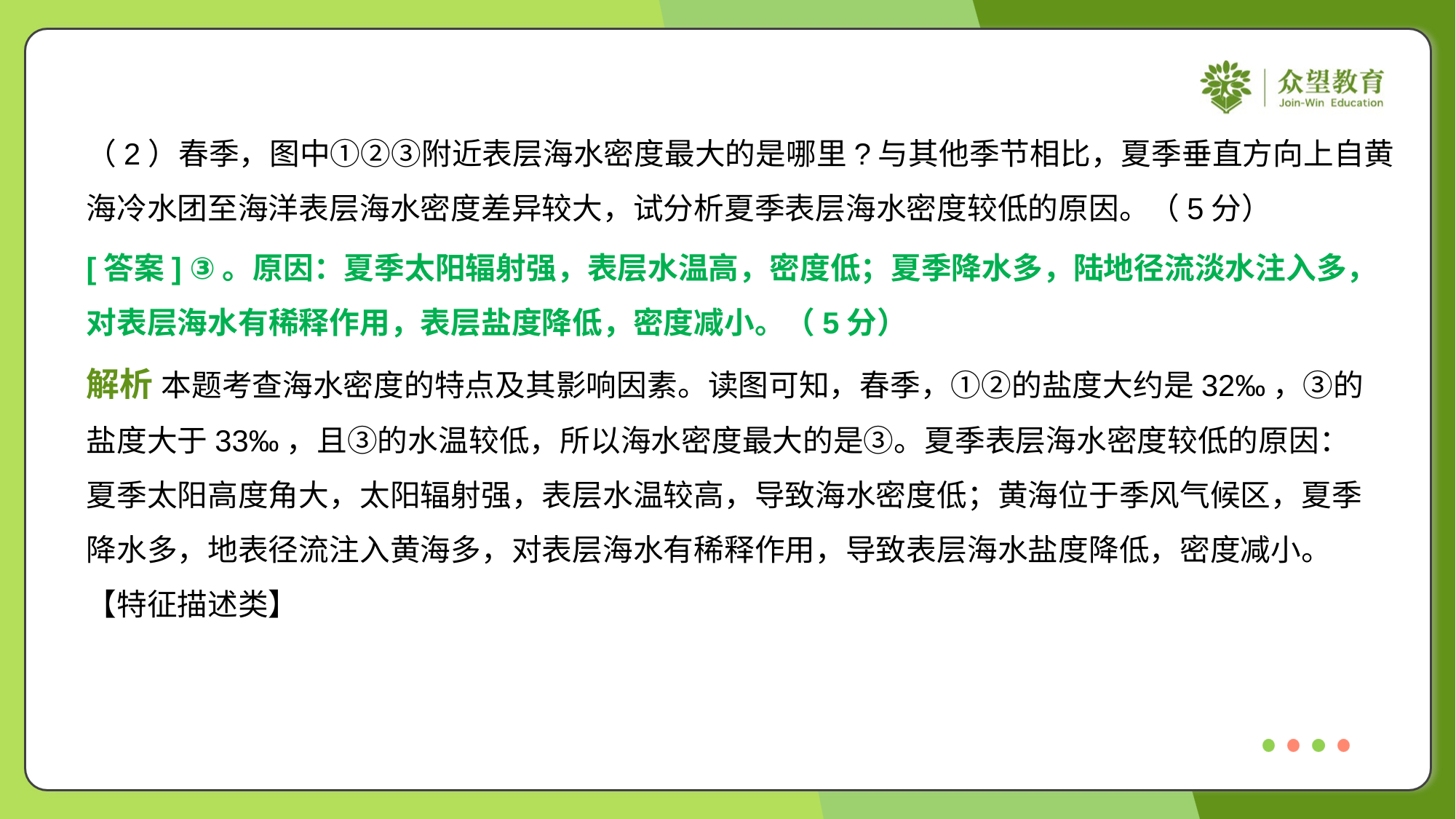

（2）春季，图中①②③附近表层海水密度最大的是哪里?与其他季节相比，夏季垂直方向上自黄
海冷水团至海洋表层海水密度差异较大，试分析夏季表层海水密度较低的原因。（5分）
[答案] ③。原因：夏季太阳辐射强，表层水温高，密度低；夏季降水多，陆地径流淡水注入多，
对表层海水有稀释作用，表层盐度降低，密度减小。（5分）
解析 本题考查海水密度的特点及其影响因素。读图可知，春季，①②的盐度大约是32‰，③的
盐度大于33‰，且③的水温较低，所以海水密度最大的是③。夏季表层海水密度较低的原因：
夏季太阳高度角大，太阳辐射强，表层水温较高，导致海水密度低；黄海位于季风气候区，夏季
降水多，地表径流注入黄海多，对表层海水有稀释作用，导致表层海水盐度降低，密度减小。
【特征描述类】